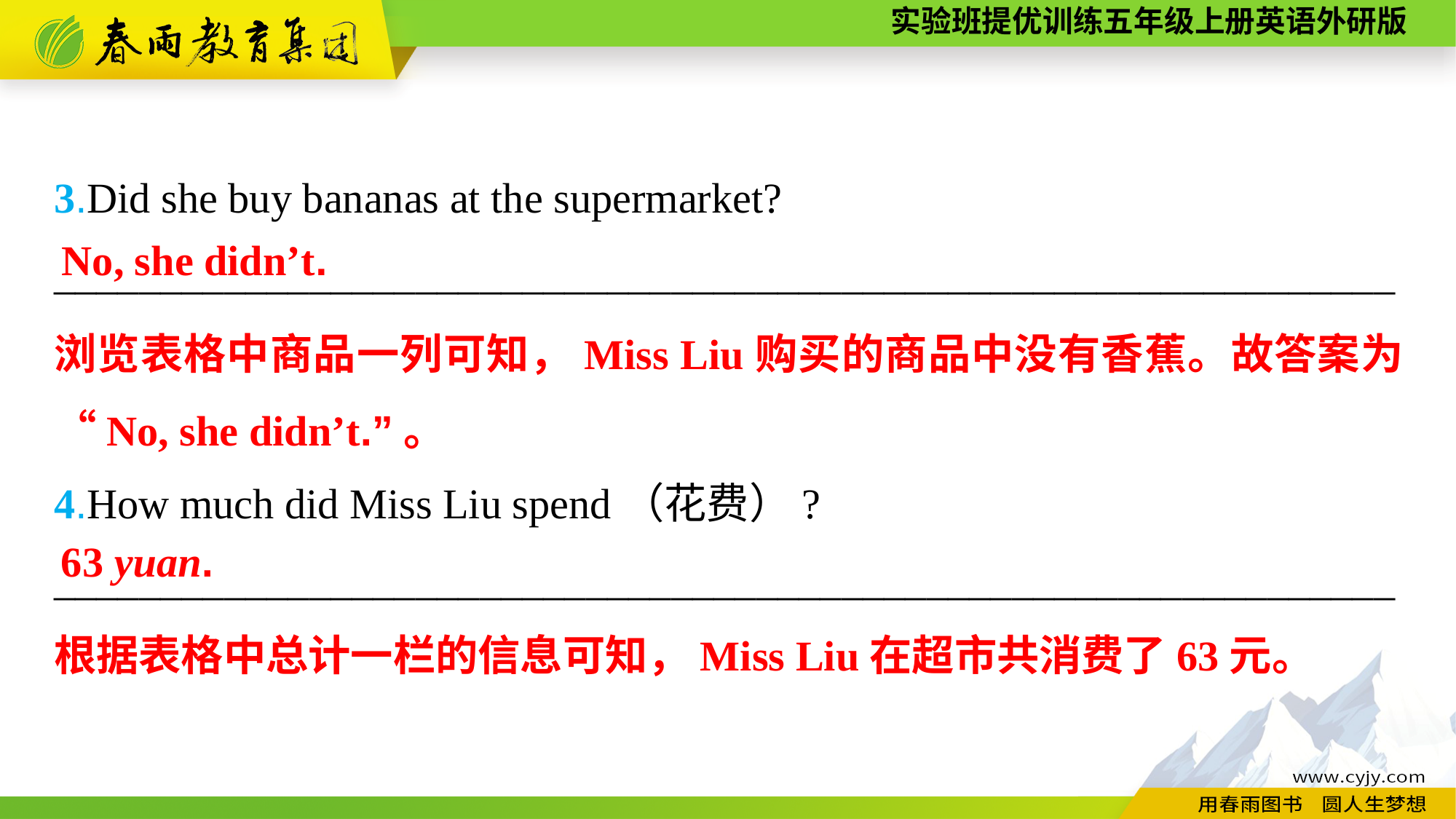

3.Did she buy bananas at the supermarket?
_______________________________________________________________

4.How much did Miss Liu spend（花费）?
_______________________________________________________________
No, she didn’t.
浏览表格中商品一列可知，Miss Liu购买的商品中没有香蕉。故答案为“No, she didn’t.”。
63 yuan.
根据表格中总计一栏的信息可知，Miss Liu在超市共消费了63元。